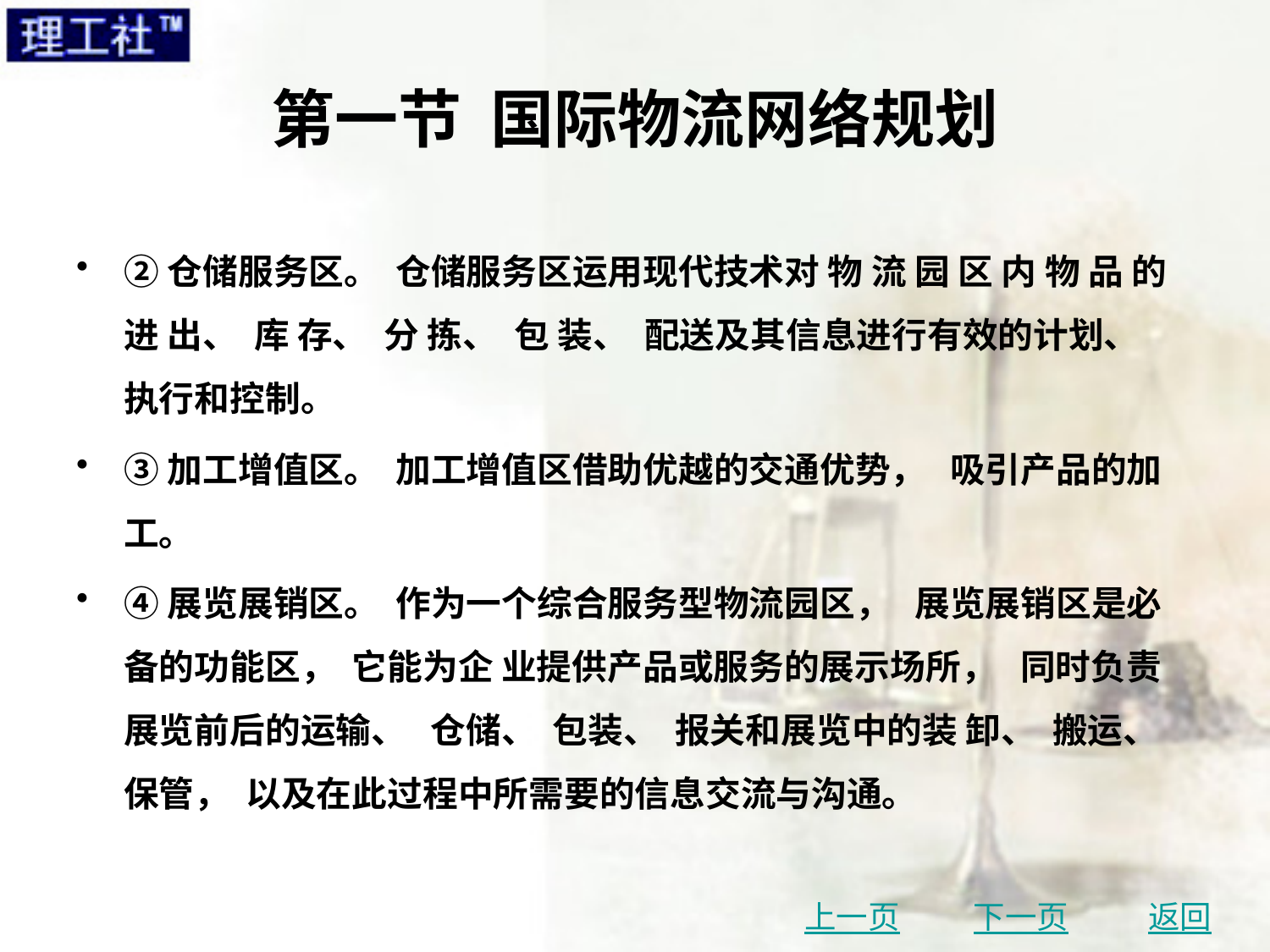

# 第一节  国际物流网络规划
②仓储服务区。  仓储服务区运用现代技术对 物 流 园 区 内 物 品 的 进 出、  库 存、  分 拣、  包 装、  配送及其信息进行有效的计划、   执行和控制。
③加工增值区。  加工增值区借助优越的交通优势，   吸引产品的加工。
④展览展销区。  作为一个综合服务型物流园区，   展览展销区是必备的功能区，  它能为企 业提供产品或服务的展示场所，   同时负责展览前后的运输、   仓储、  包装、  报关和展览中的装 卸、  搬运、  保管，  以及在此过程中所需要的信息交流与沟通。

上一页
下一页
返回